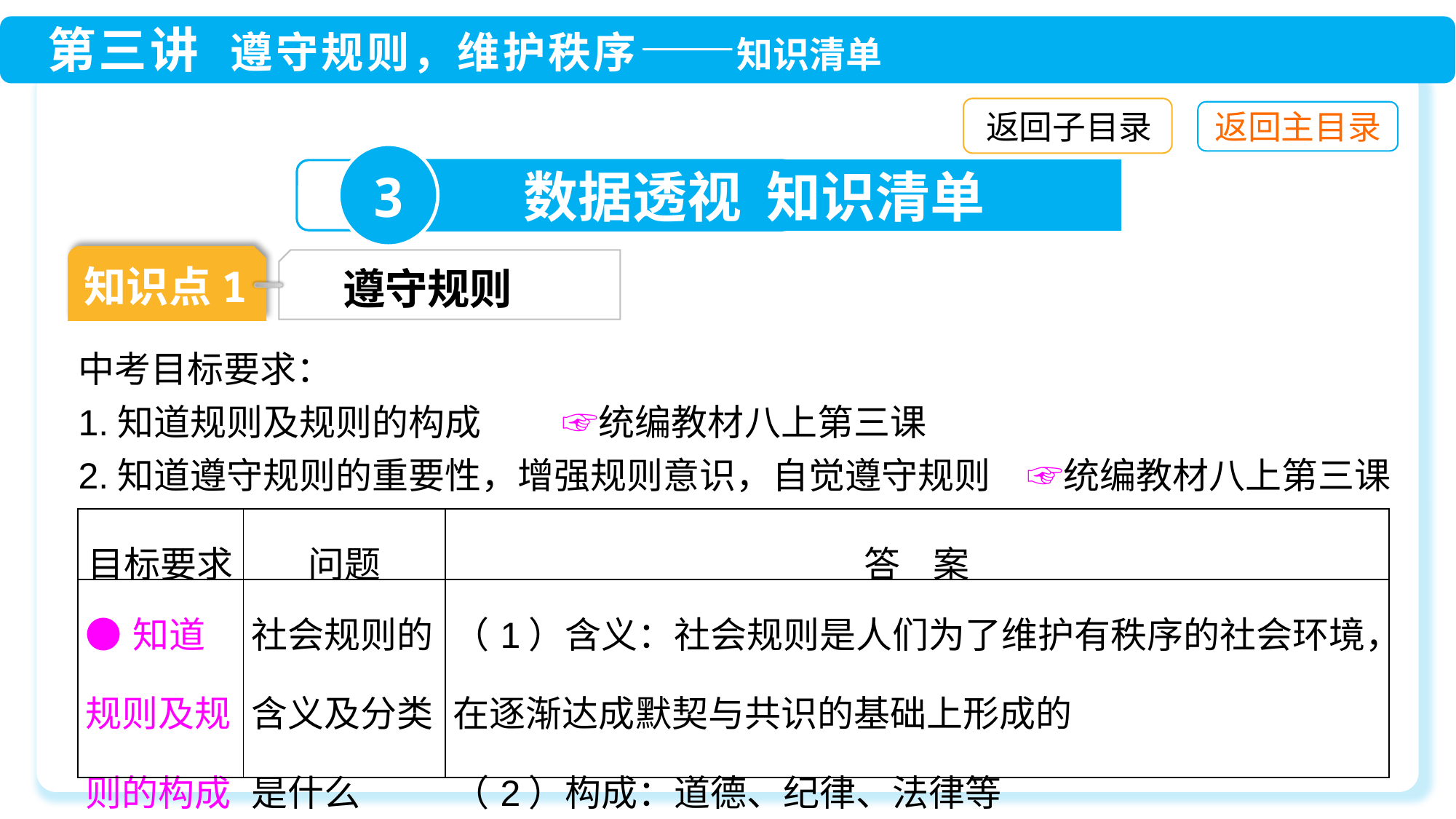

返回子目录
3

数据透视  知识清单
知识点1
遵守规则

中考目标要求：
1.知道规则及规则的构成　　 ☞统编教材八上第三课
2.知道遵守规则的重要性，增强规则意识，自觉遵守规则　☞统编教材八上第三课
| 目标要求 | 问题 | 答 案 |
| --- | --- | --- |
| ●知道规则及规则的构成 | 社会规则的含义及分类是什么 | （1）含义：社会规则是人们为了维护有秩序的社会环境，在逐渐达成默契与共识的基础上形成的 （2）构成：道德、纪律、法律等 |